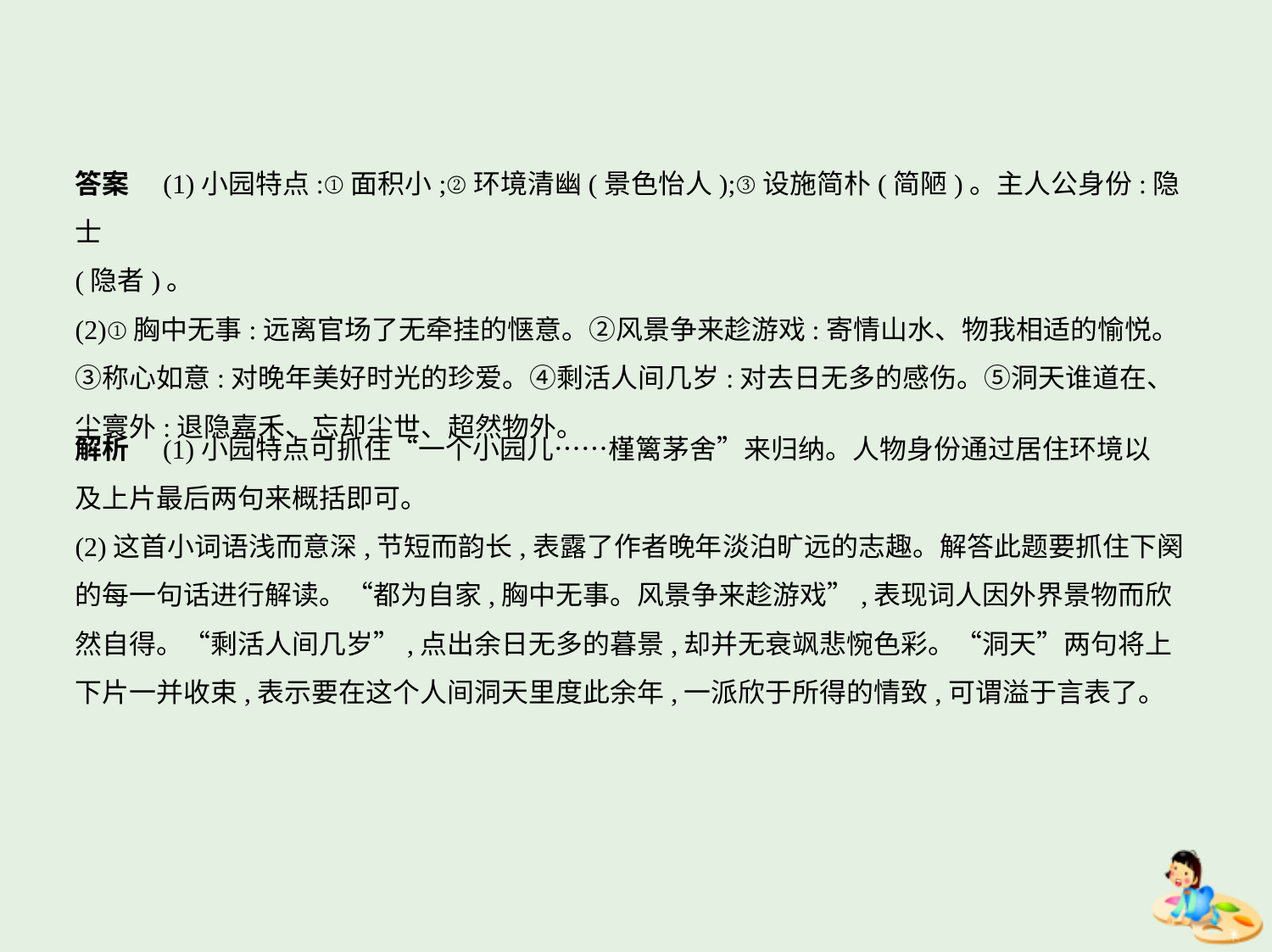

答案　(1)小园特点:①面积小;②环境清幽(景色怡人);③设施简朴(简陋)。主人公身份:隐士
(隐者)。
(2)①胸中无事:远离官场了无牵挂的惬意。②风景争来趁游戏:寄情山水、物我相适的愉悦。
③称心如意:对晚年美好时光的珍爱。④剩活人间几岁:对去日无多的感伤。⑤洞天谁道在、
尘寰外:退隐嘉禾、忘却尘世、超然物外。
解析　(1)小园特点可抓住“一个小园儿……槿篱茅舍”来归纳。人物身份通过居住环境以
及上片最后两句来概括即可。
(2)这首小词语浅而意深,节短而韵长,表露了作者晚年淡泊旷远的志趣。解答此题要抓住下阕
的每一句话进行解读。“都为自家,胸中无事。风景争来趁游戏”,表现词人因外界景物而欣
然自得。“剩活人间几岁”,点出余日无多的暮景,却并无衰飒悲惋色彩。“洞天”两句将上
下片一并收束,表示要在这个人间洞天里度此余年,一派欣于所得的情致,可谓溢于言表了。